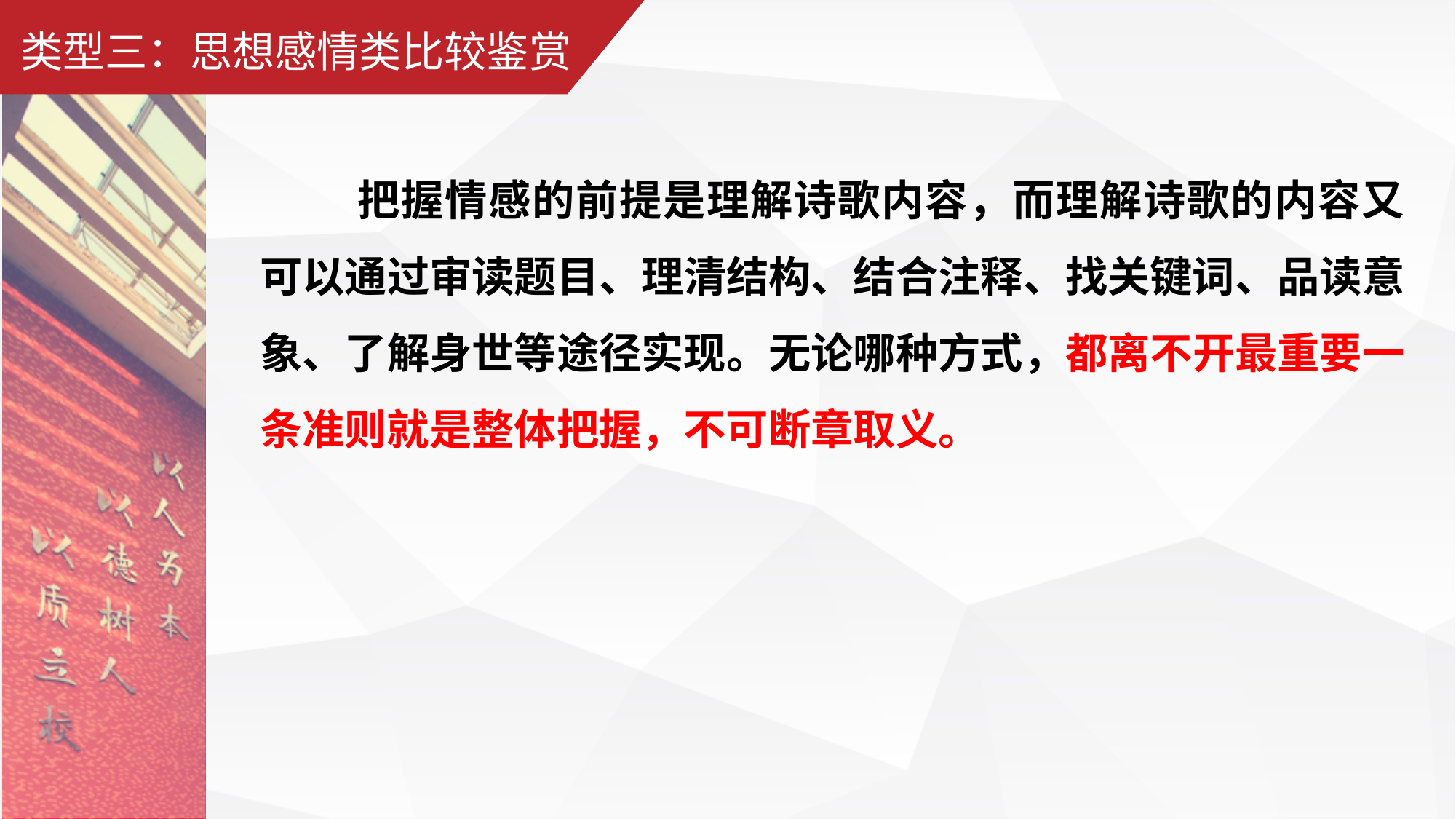

类型三：思想感情类比较鉴赏
 把握情感的前提是理解诗歌内容，而理解诗歌的内容又可以通过审读题目、理清结构、结合注释、找关键词、品读意象、了解身世等途径实现。无论哪种方式，都离不开最重要一条准则就是整体把握，不可断章取义。